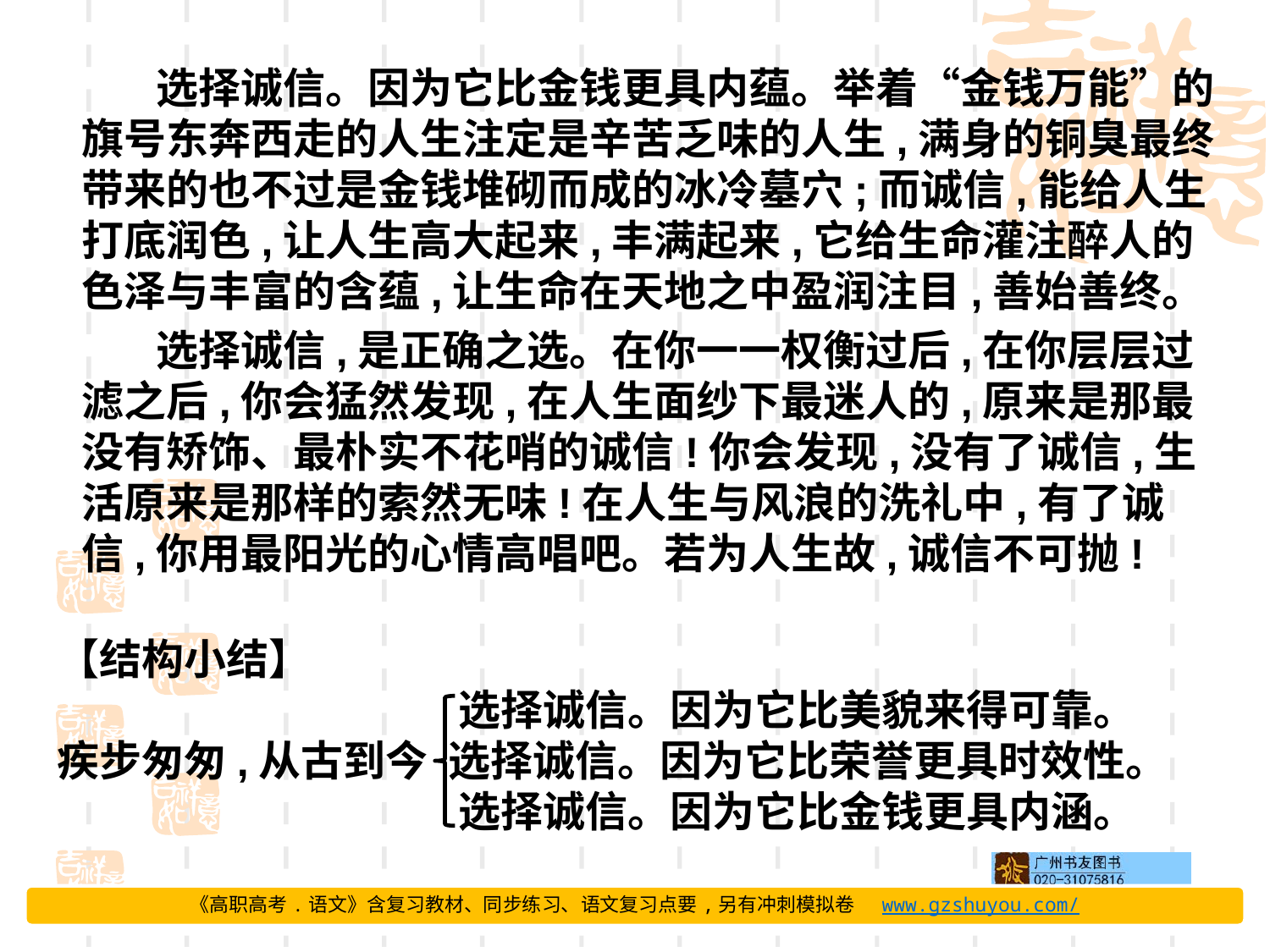

选择诚信。因为它比金钱更具内蕴。举着“金钱万能”的旗号东奔西走的人生注定是辛苦乏味的人生,满身的铜臭最终带来的也不过是金钱堆砌而成的冰冷墓穴;而诚信,能给人生打底润色,让人生高大起来,丰满起来,它给生命灌注醉人的色泽与丰富的含蕴,让生命在天地之中盈润注目,善始善终。
选择诚信,是正确之选。在你一一权衡过后,在你层层过滤之后,你会猛然发现,在人生面纱下最迷人的,原来是那最没有矫饰、最朴实不花哨的诚信!你会发现,没有了诚信,生活原来是那样的索然无味!在人生与风浪的洗礼中,有了诚信,你用最阳光的心情高唱吧。若为人生故,诚信不可抛!
【结构小结】
			 选择诚信。因为它比美貌来得可靠。
疾步匆匆,从古到今	 选择诚信。因为它比荣誉更具时效性。
			 选择诚信。因为它比金钱更具内涵。